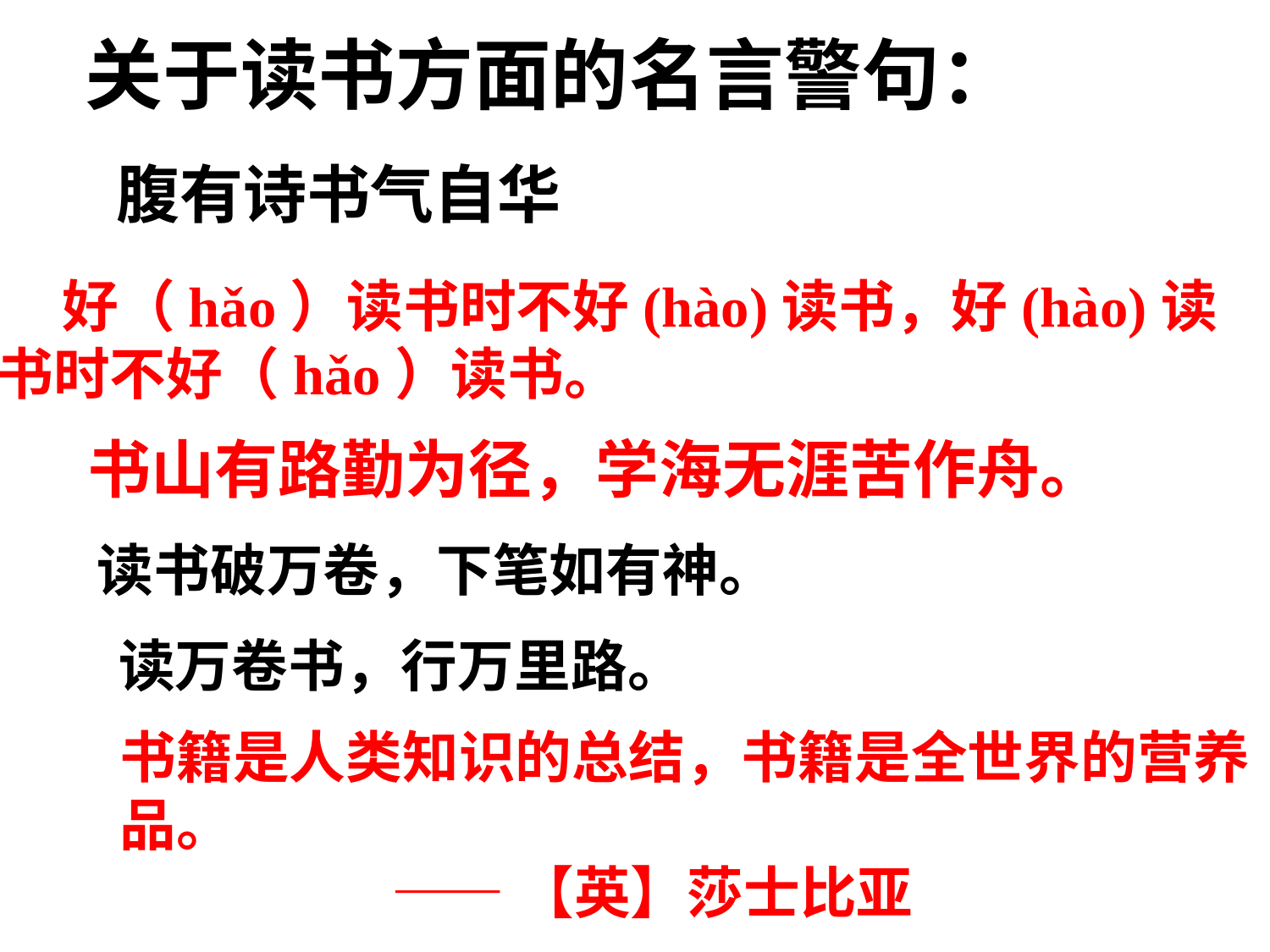

关于读书方面的名言警句：
腹有诗书气自华
    好（hǎo）读书时不好(hào)读书，好(hào)读
书时不好（hǎo）读书。
书山有路勤为径，学海无涯苦作舟。
读书破万卷，下笔如有神。
读万卷书，行万里路。
书籍是人类知识的总结，书籍是全世界的营养
品。
                     ——【英】莎士比亚